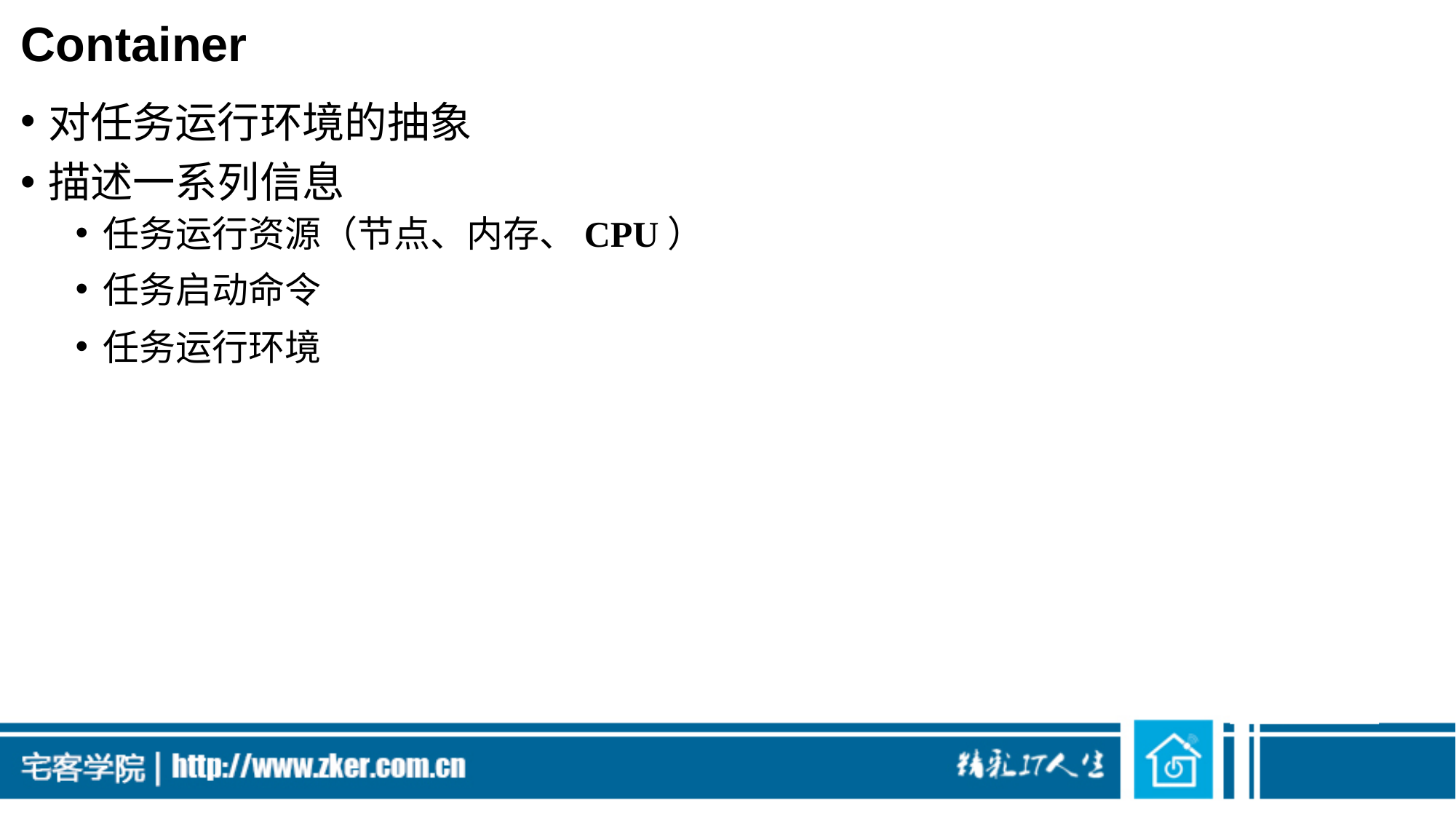

# Container
对任务运行环境的抽象
描述一系列信息
任务运行资源（节点、内存、CPU）
任务启动命令
任务运行环境